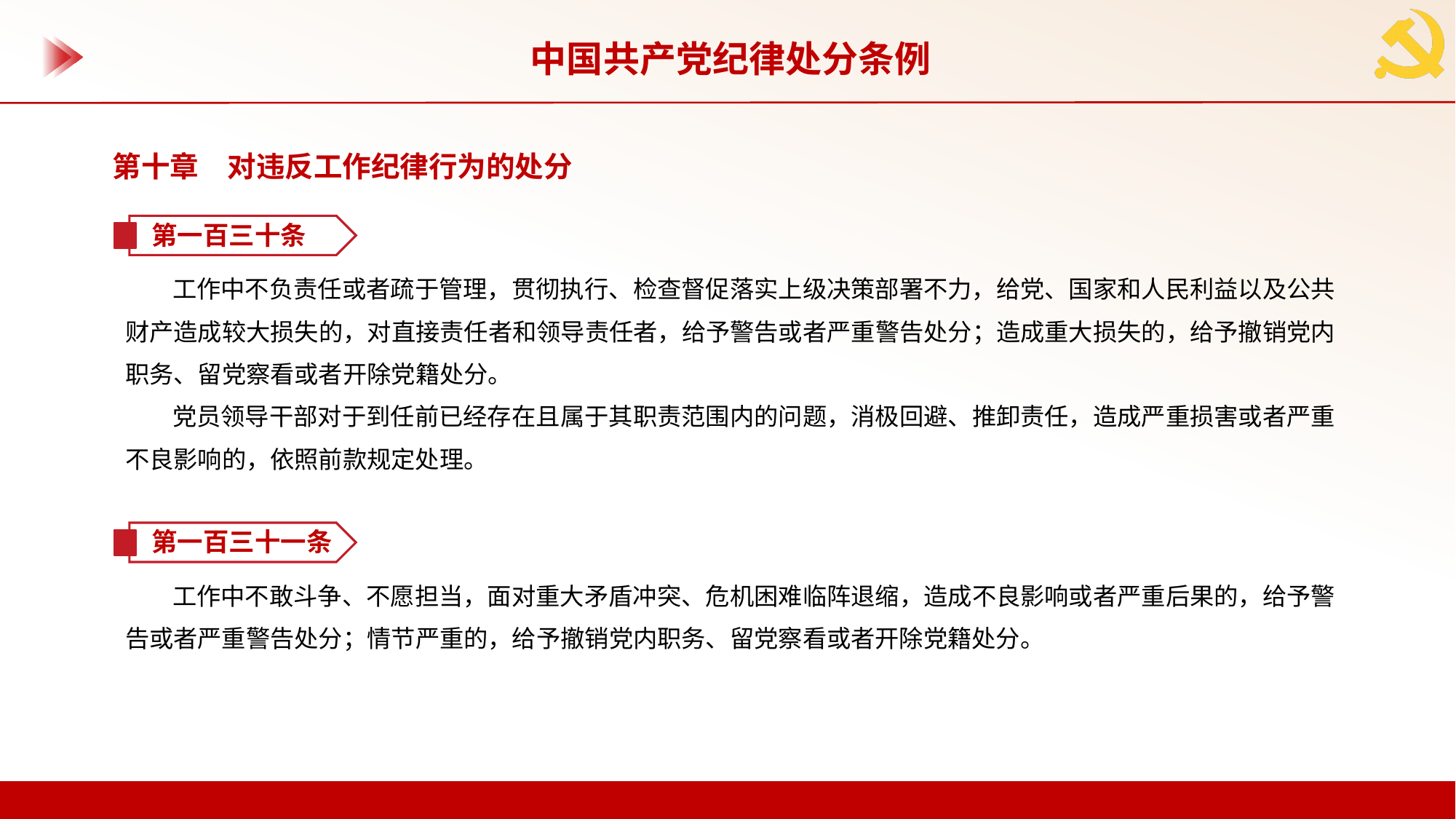

中国共产党纪律处分条例
第十章　对违反工作纪律行为的处分
第一百三十条

工作中不负责任或者疏于管理，贯彻执行、检查督促落实上级决策部署不力，给党、国家和人民利益以及公共财产造成较大损失的，对直接责任者和领导责任者，给予警告或者严重警告处分；造成重大损失的，给予撤销党内职务、留党察看或者开除党籍处分。
党员领导干部对于到任前已经存在且属于其职责范围内的问题，消极回避、推卸责任，造成严重损害或者严重不良影响的，依照前款规定处理。
第一百三十一条

工作中不敢斗争、不愿担当，面对重大矛盾冲突、危机困难临阵退缩，造成不良影响或者严重后果的，给予警告或者严重警告处分；情节严重的，给予撤销党内职务、留党察看或者开除党籍处分。